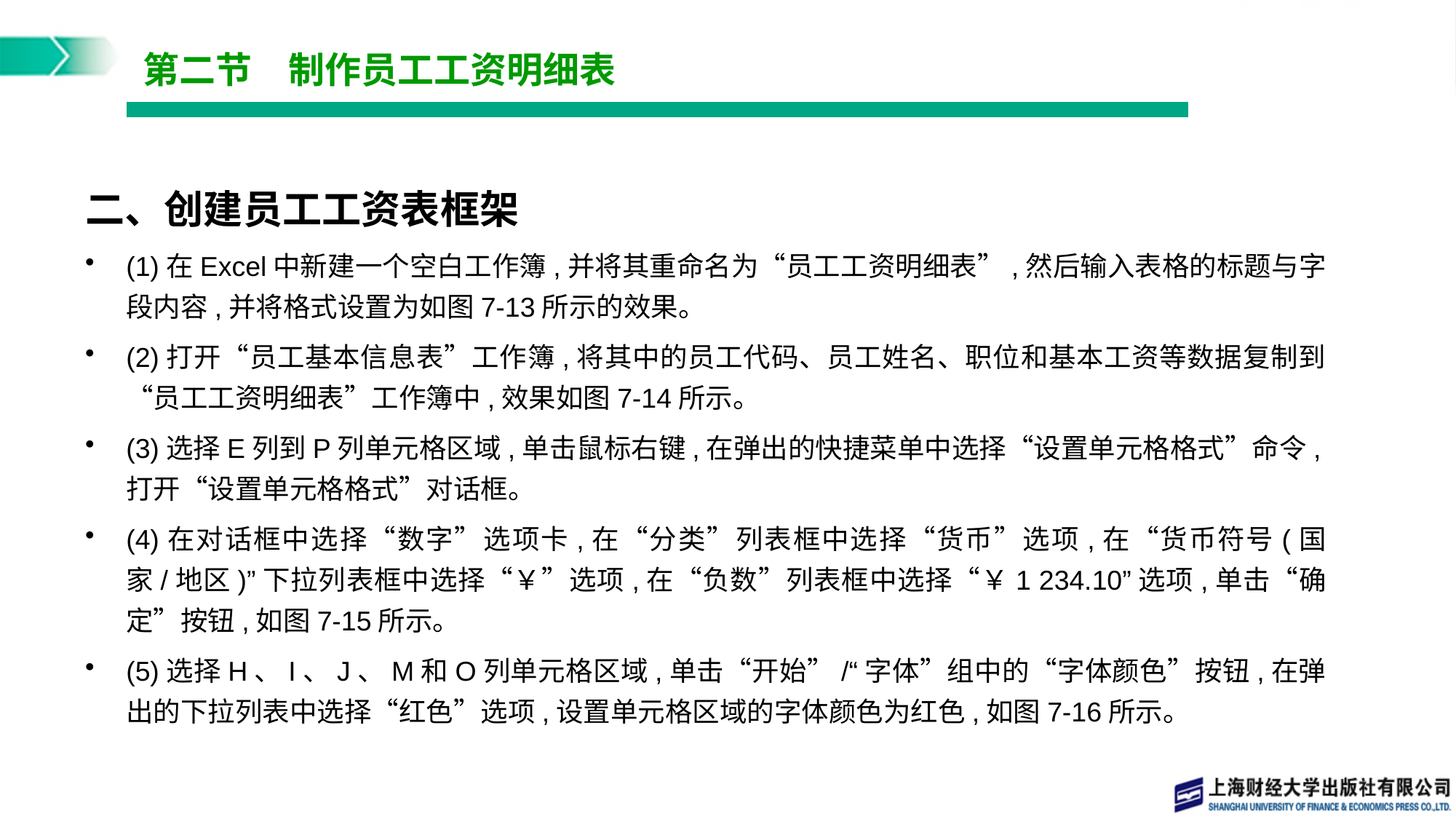

# 第二节　制作员工工资明细表
二、创建员工工资表框架
(1)在Excel中新建一个空白工作簿,并将其重命名为“员工工资明细表”,然后输入表格的标题与字段内容,并将格式设置为如图7-13所示的效果。
(2)打开“员工基本信息表”工作簿,将其中的员工代码、员工姓名、职位和基本工资等数据复制到“员工工资明细表”工作簿中,效果如图7-14所示。
(3)选择E列到P列单元格区域,单击鼠标右键,在弹出的快捷菜单中选择“设置单元格格式”命令,打开“设置单元格格式”对话框。
(4)在对话框中选择“数字”选项卡,在“分类”列表框中选择“货币”选项,在“货币符号(国家/地区)”下拉列表框中选择“￥”选项,在“负数”列表框中选择“￥1 234.10”选项,单击“确定”按钮,如图7-15所示。
(5)选择H、I、J、M和O列单元格区域,单击“开始”/“字体”组中的“字体颜色”按钮,在弹出的下拉列表中选择“红色”选项,设置单元格区域的字体颜色为红色,如图7-16所示。